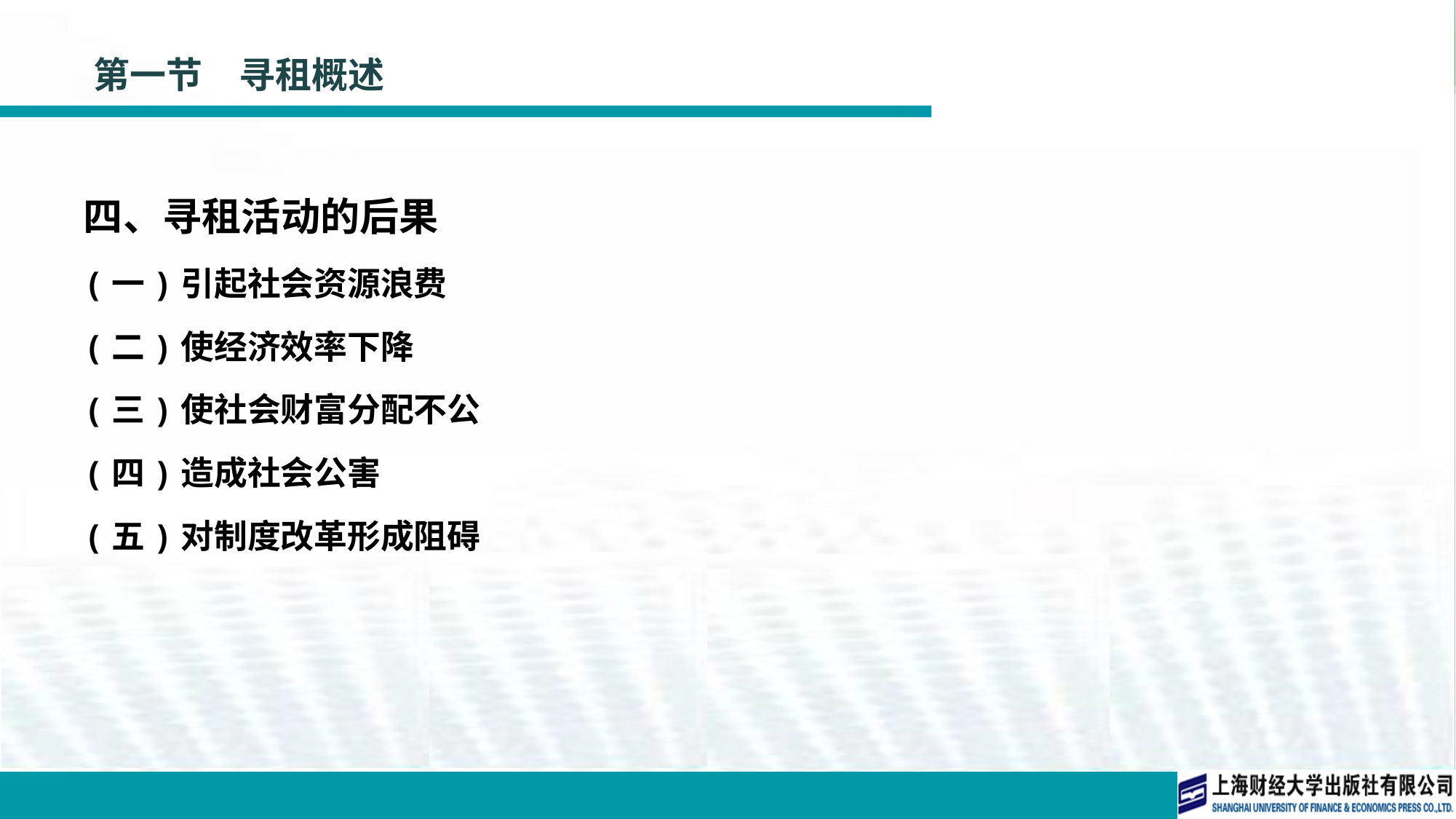

# 第一节　寻租概述
四、寻租活动的后果
(一)引起社会资源浪费
(二)使经济效率下降
(三)使社会财富分配不公
(四)造成社会公害
(五)对制度改革形成阻碍